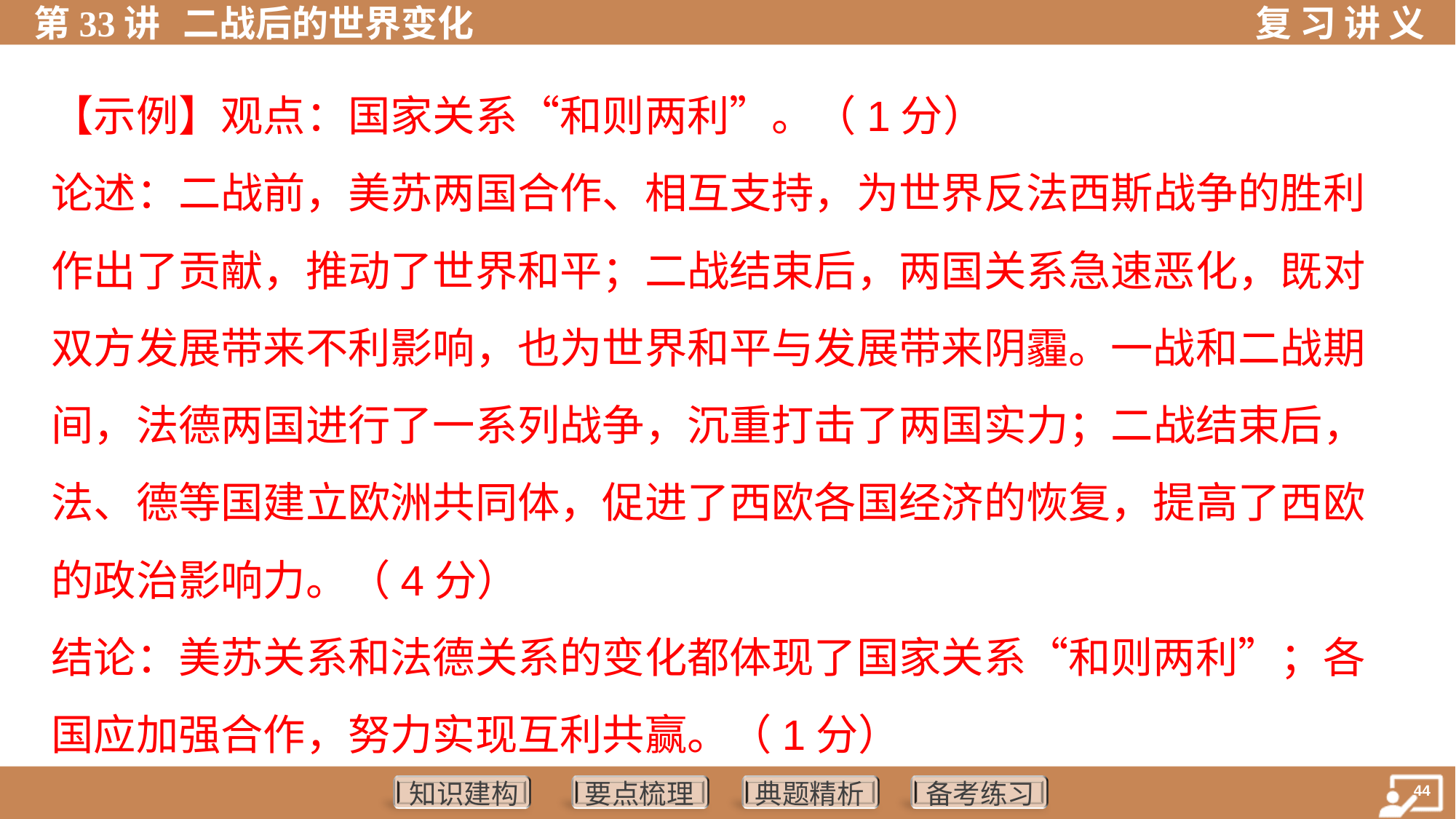

【示例】观点：国家关系“和则两利”。（1分）
论述：二战前，美苏两国合作、相互支持，为世界反法西斯战争的胜利
作出了贡献，推动了世界和平；二战结束后，两国关系急速恶化，既对
双方发展带来不利影响，也为世界和平与发展带来阴霾。一战和二战期
间，法德两国进行了一系列战争，沉重打击了两国实力；二战结束后，
法、德等国建立欧洲共同体，促进了西欧各国经济的恢复，提高了西欧
的政治影响力。（4分）
结论：美苏关系和法德关系的变化都体现了国家关系“和则两利”；各
国应加强合作，努力实现互利共赢。（1分）